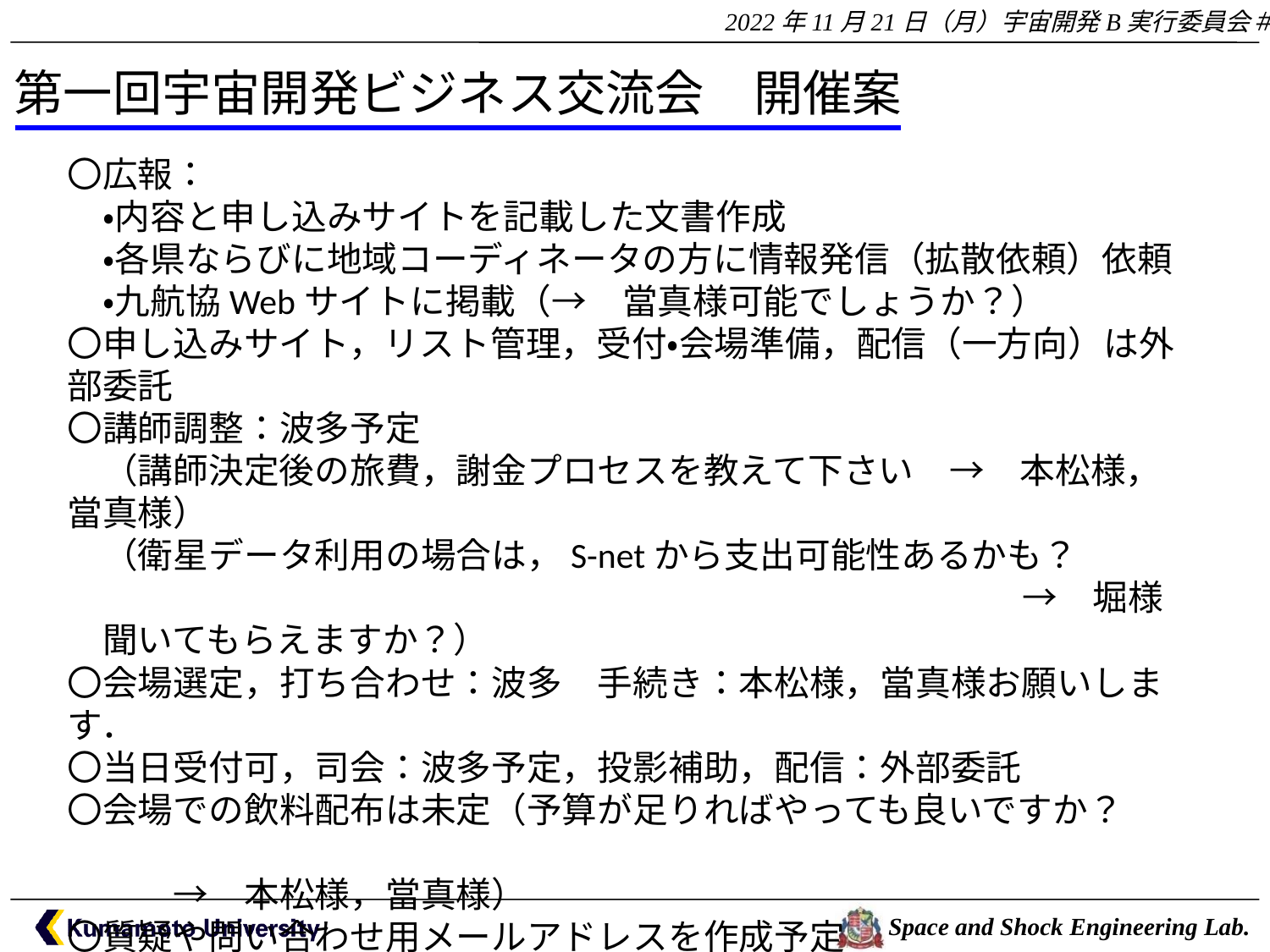

第一回宇宙開発ビジネス交流会　開催案
〇広報：
　・内容と申し込みサイトを記載した文書作成
　・各県ならびに地域コーディネータの方に情報発信（拡散依頼）依頼
　・九航協Webサイトに掲載（→　當真様可能でしょうか？）
〇申し込みサイト，リスト管理，受付・会場準備，配信（一方向）は外部委託
〇講師調整：波多予定
　（講師決定後の旅費，謝金プロセスを教えて下さい　→　本松様，當真様）
　（衛星データ利用の場合は，S-netから支出可能性あるかも？
　　　　　　　　　　　　　　　　　　　　　　　　　　　→　堀様　聞いてもらえますか？）
〇会場選定，打ち合わせ：波多　手続き：本松様，當真様お願いします．
〇当日受付可，司会：波多予定，投影補助，配信：外部委託
〇会場での飲料配布は未定（予算が足りればやっても良いですか？
　　　　　　　　　　　　　　　　　　　　　　　　　　　　　　　　　　→　本松様，當真様）
〇質疑や問い合わせ用メールアドレスを作成予定
〇アンケートフォーム，内容は今後検討
〇共催，後援名義に追加した方が良ければご連絡下さい．